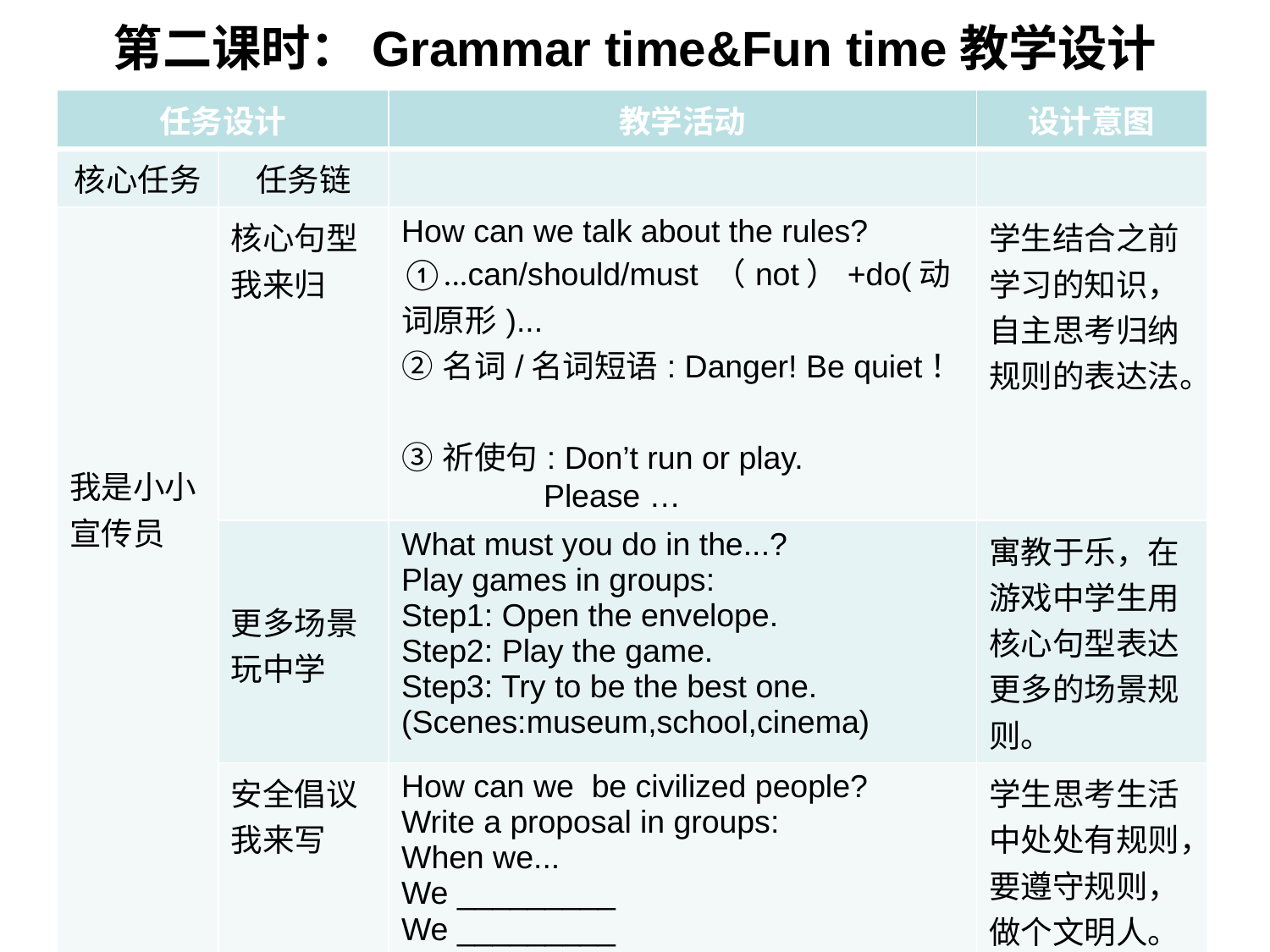

# 第二课时：Grammar time&Fun time教学设计
| 任务设计 |  | 教学活动 | 设计意图 |
| --- | --- | --- | --- |
| 核心任务 | 任务链 |  |  |
| 我是小小宣传员 | 核心句型我来归 | How can we talk about the rules? ①...can/should/must （not）+do(动词原形)... ②名词/名词短语: Danger! Be quiet！ ③祈使句: Don’t run or play. Please … | 学生结合之前学习的知识，自主思考归纳规则的表达法。 |
|  | 更多场景玩中学 | What must you do in the...? Play games in groups: Step1: Open the envelope. Step2: Play the game. Step3: Try to be the best one. (Scenes:museum,school,cinema) | 寓教于乐，在游戏中学生用核心句型表达更多的场景规则。 |
|  | 安全倡议我来写 | How can we be civilized people? Write a proposal in groups: When we... We \_\_\_\_\_\_\_\_\_ We \_\_\_\_\_\_\_\_\_ | 学生思考生活中处处有规则，要遵守规则，做个文明人。 |